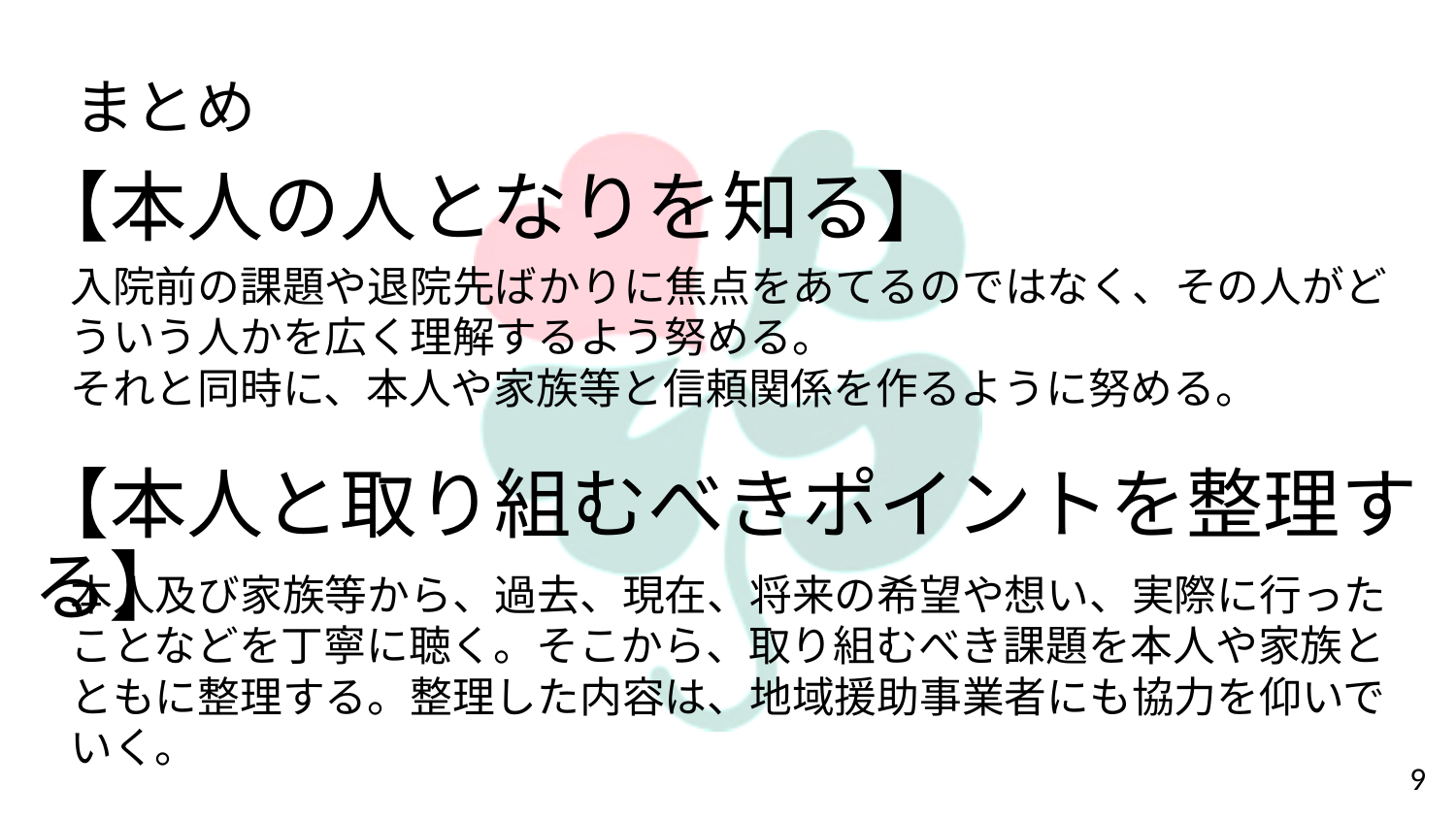

# まとめ
【本人の人となりを知る】
入院前の課題や退院先ばかりに焦点をあてるのではなく、その人がどういう人かを広く理解するよう努める。
それと同時に、本人や家族等と信頼関係を作るように努める。
【本人と取り組むべきポイントを整理する】
本人及び家族等から、過去、現在、将来の希望や想い、実際に行ったことなどを丁寧に聴く。そこから、取り組むべき課題を本人や家族とともに整理する。整理した内容は、地域援助事業者にも協力を仰いでいく。
9